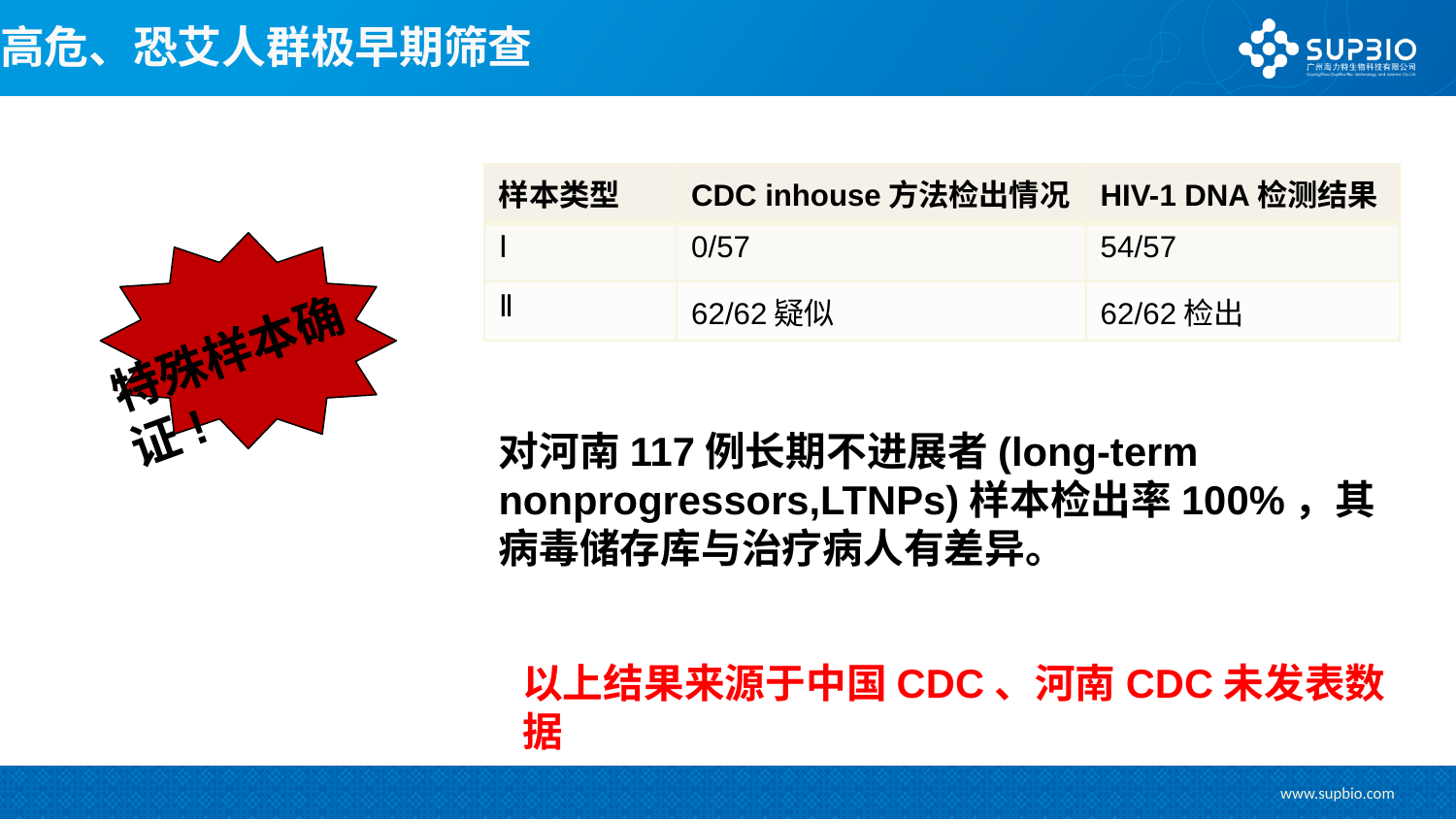

# 高危、恐艾人群极早期筛查
| 样本类型 | CDC inhouse方法检出情况 | HIV-1 DNA检测结果 |
| --- | --- | --- |
| Ⅰ | 0/57 | 54/57 |
| Ⅱ | 62/62疑似 | 62/62检出 |

特殊样本确证!
对河南117例长期不进展者(long-term nonprogressors,LTNPs)样本检出率100%，其病毒储存库与治疗病人有差异。
以上结果来源于中国CDC、河南CDC未发表数据